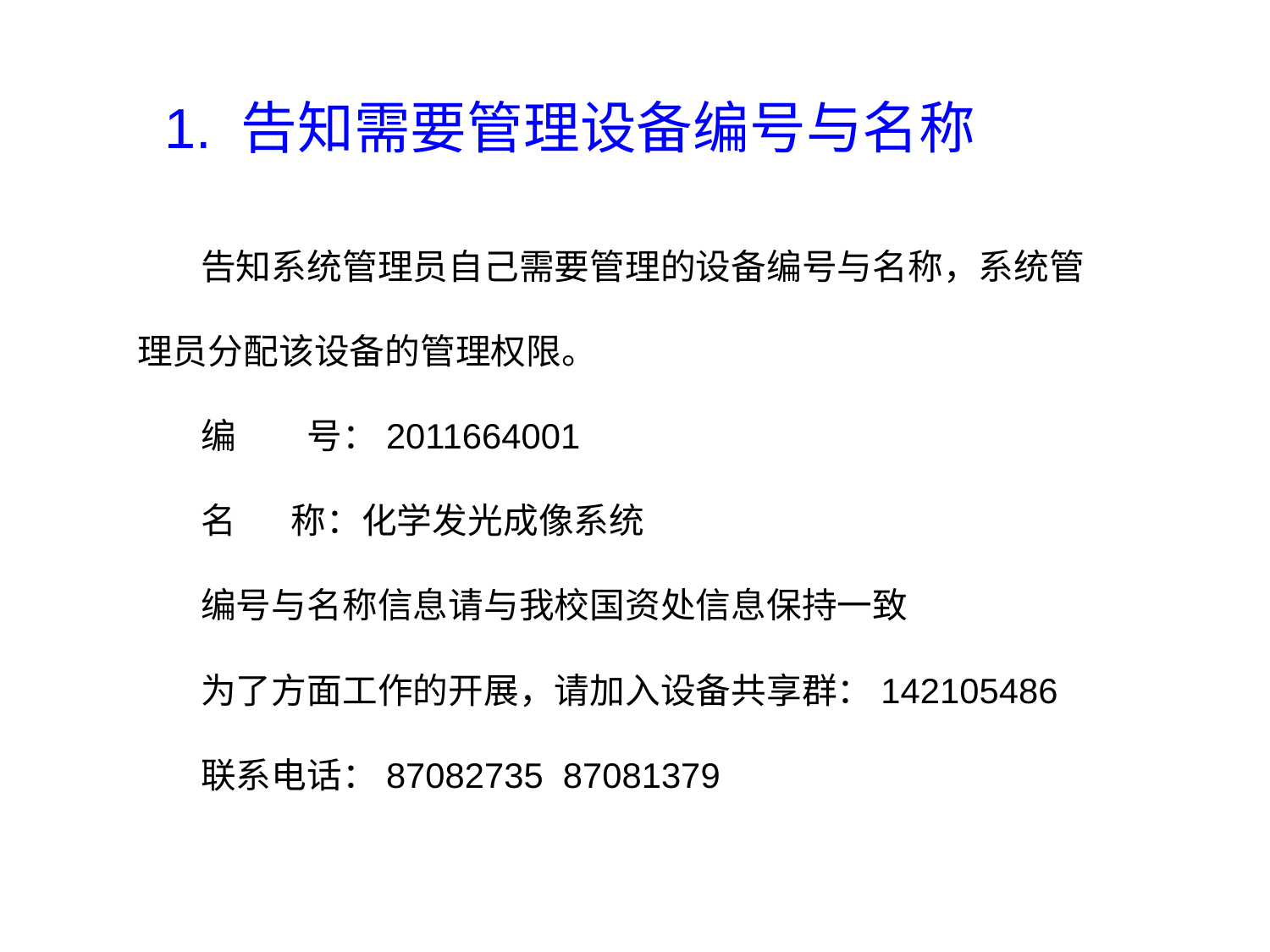

1. 告知需要管理设备编号与名称
告知系统管理员自己需要管理的设备编号与名称，系统管理员分配该设备的管理权限。

编　　号：2011664001

名       称：化学发光成像系统

编号与名称信息请与我校国资处信息保持一致

为了方面工作的开展，请加入设备共享群：142105486
联系电话：87082735  87081379